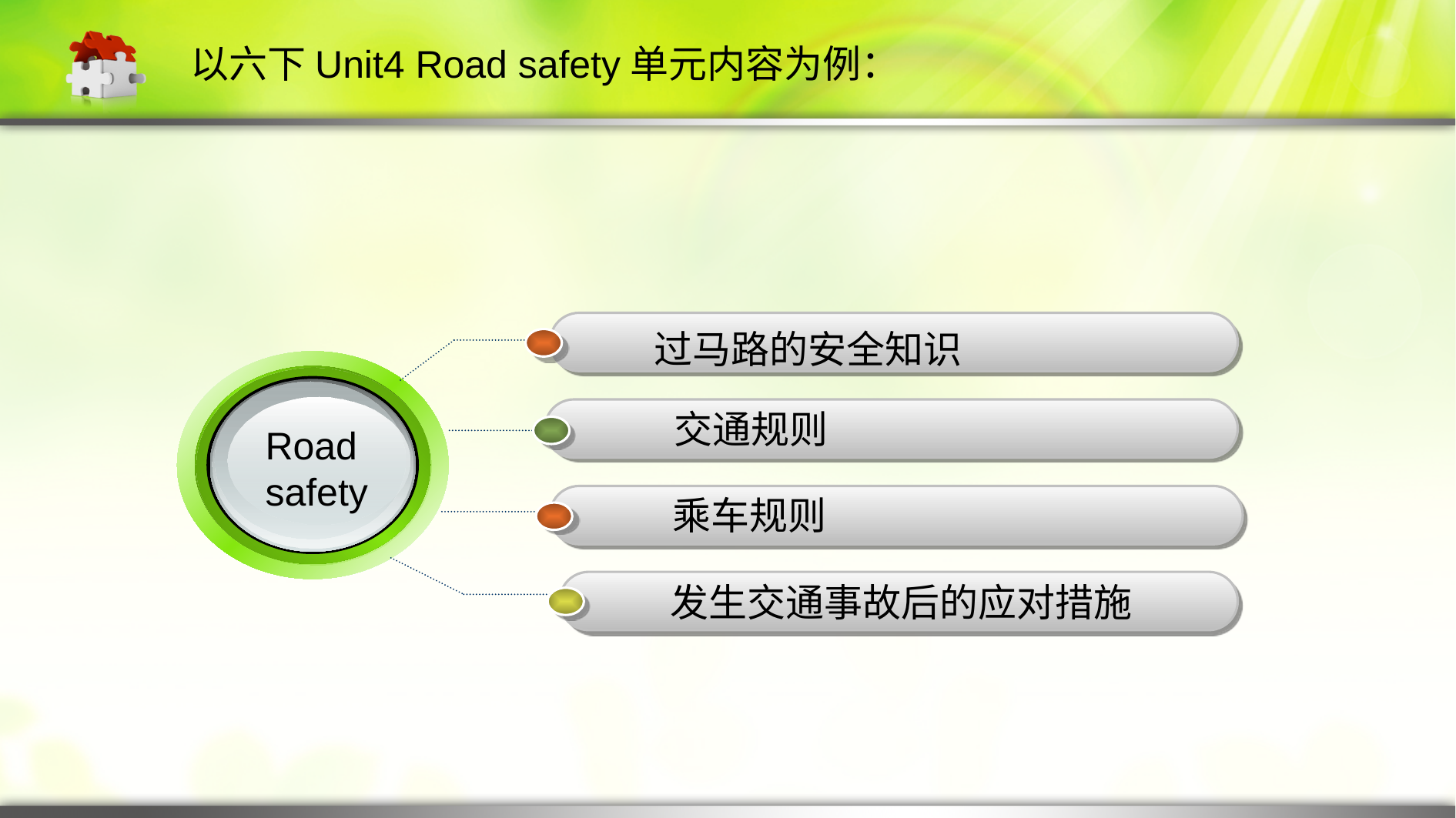

以六下Unit4 Road safety单元内容为例：

过马路的安全知识

Road
safety
 交通规则

乘车规则

发生交通事故后的应对措施